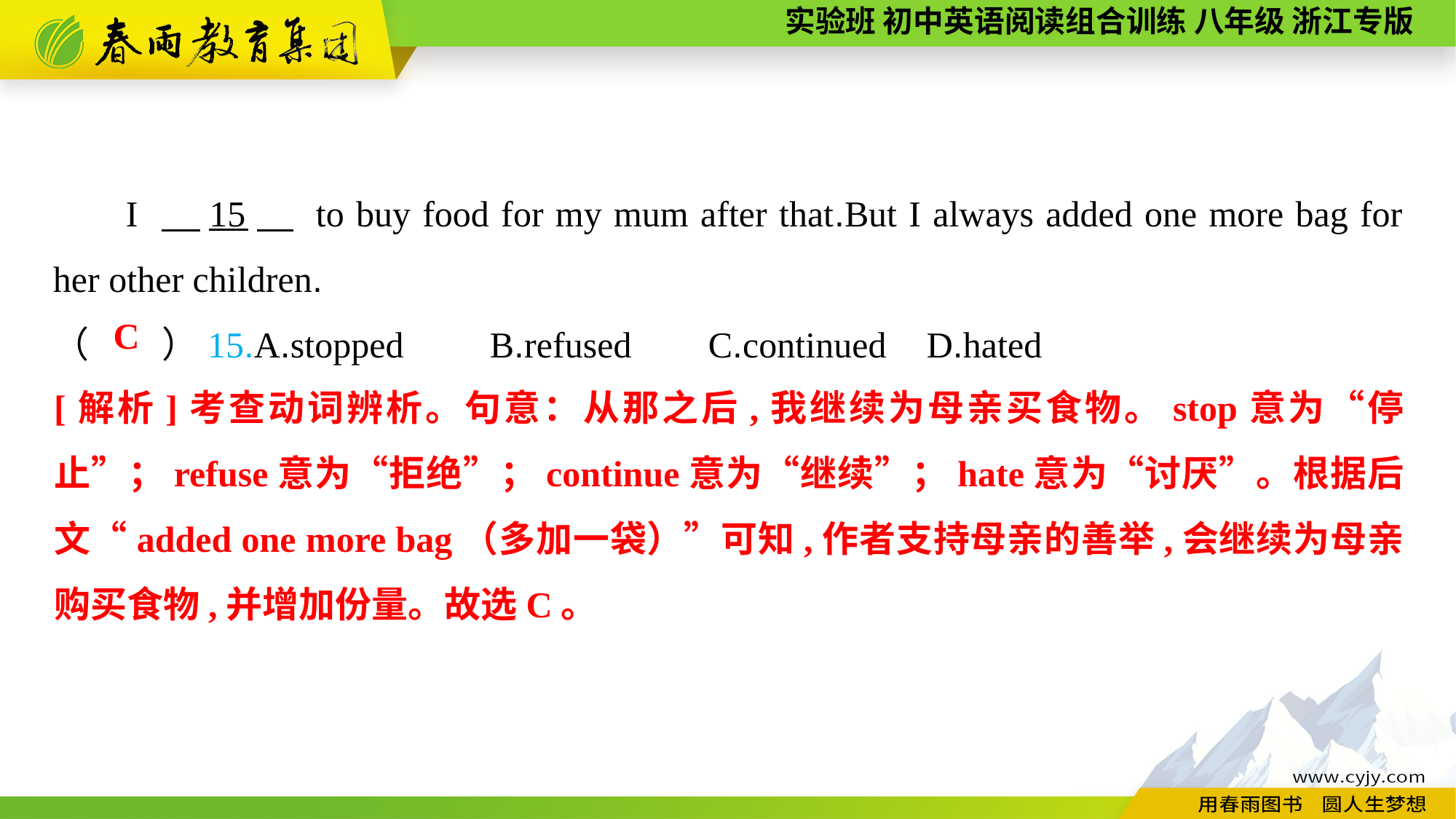

I 　15　 to buy food for my mum after that.But I always added one more bag for her other children.
（　　）15.A.stopped	B.refused	C.continued	D.hated
C
[解析]考查动词辨析。句意：从那之后,我继续为母亲买食物。stop意为“停止”；refuse意为“拒绝”；continue意为“继续”；hate意为“讨厌”。根据后文“added one more bag（多加一袋）”可知,作者支持母亲的善举,会继续为母亲购买食物,并增加份量。故选C。